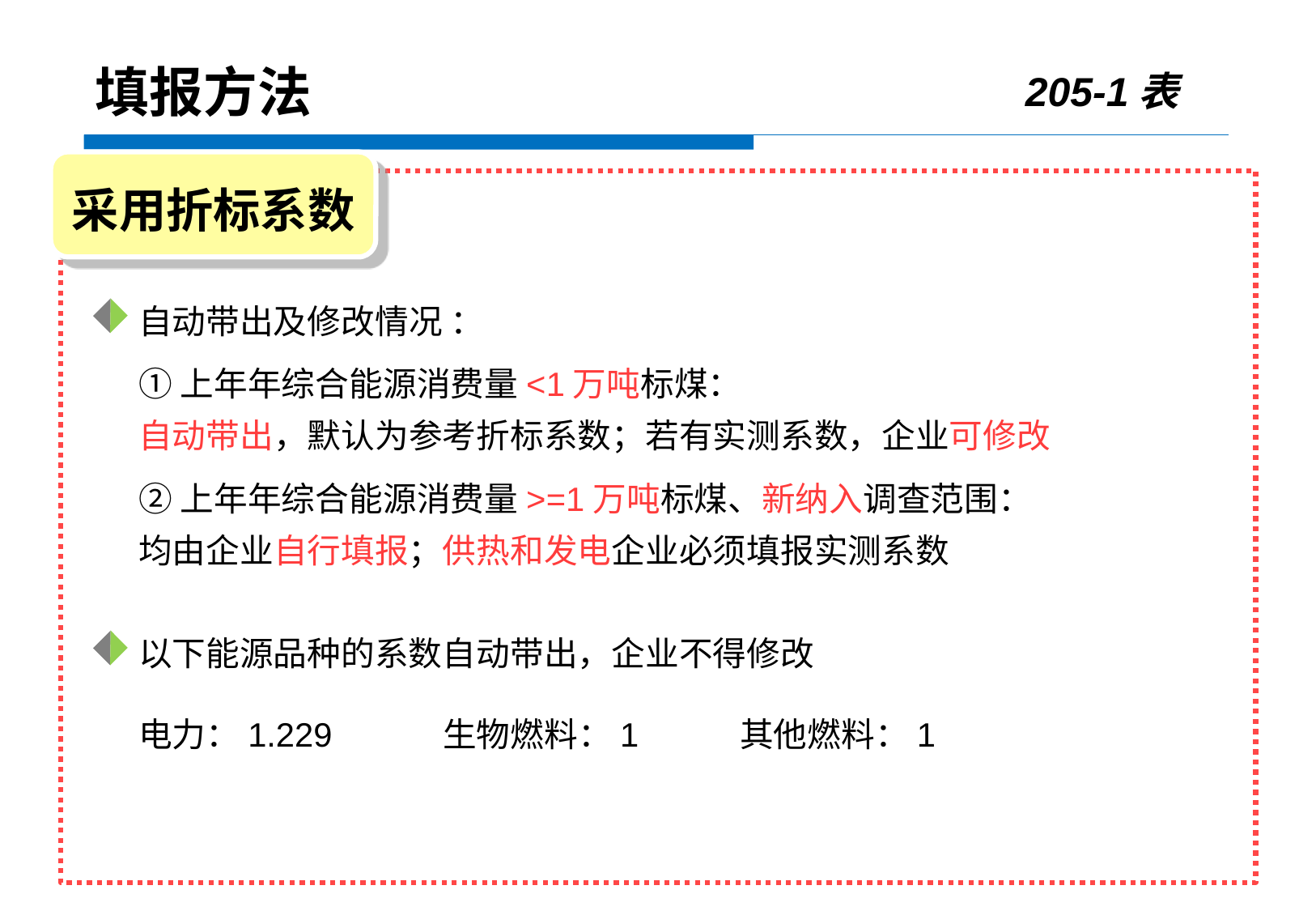

205-1表
填报方法

采用折标系数

自动带出及修改情况 ：
①上年年综合能源消费量<1万吨标煤：
自动带出，默认为参考折标系数；若有实测系数，企业可修改
②上年年综合能源消费量>=1万吨标煤、新纳入调查范围：
均由企业自行填报；供热和发电企业必须填报实测系数

以下能源品种的系数自动带出，企业不得修改

电力：1.229           生物燃料：1          其他燃料：1